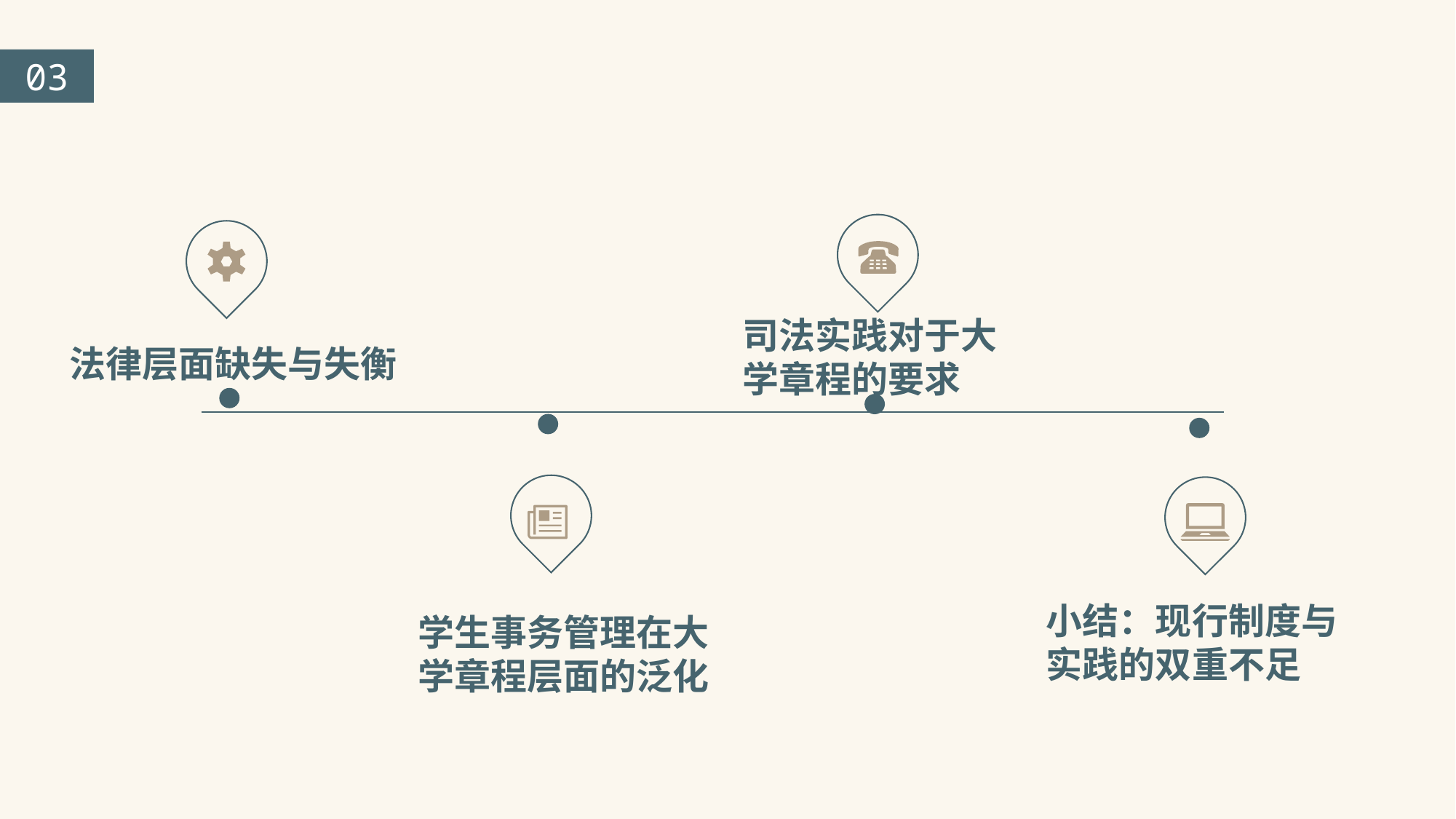

03

司法实践对于大学章程的要求
法律层面缺失与失衡

小结：现行制度与实践的双重不足
学生事务管理在大学章程层面的泛化